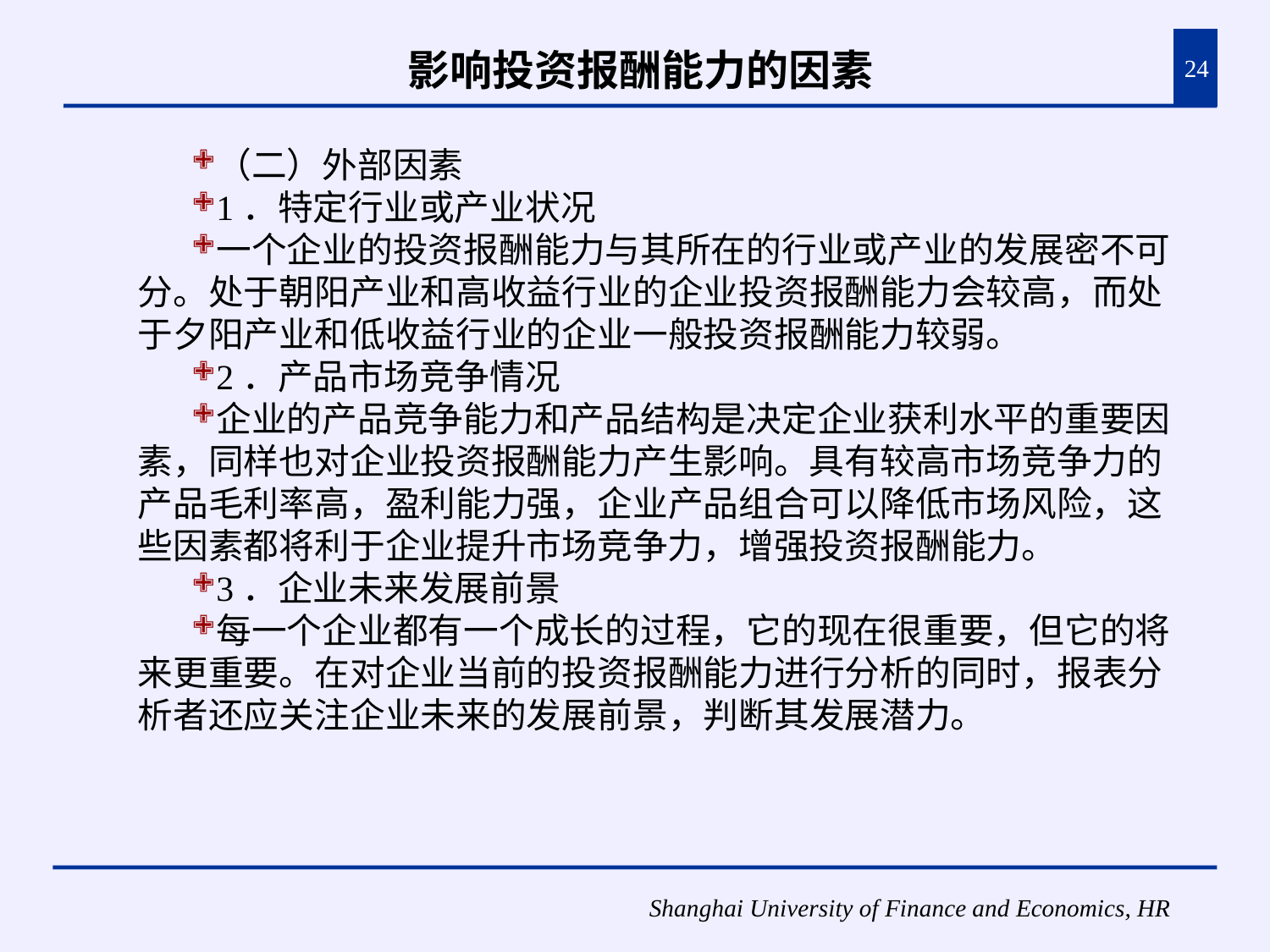

# 影响投资报酬能力的因素
24
（二）外部因素
1．特定行业或产业状况
一个企业的投资报酬能力与其所在的行业或产业的发展密不可分。处于朝阳产业和高收益行业的企业投资报酬能力会较高，而处于夕阳产业和低收益行业的企业一般投资报酬能力较弱。
2．产品市场竞争情况
企业的产品竞争能力和产品结构是决定企业获利水平的重要因素，同样也对企业投资报酬能力产生影响。具有较高市场竞争力的产品毛利率高，盈利能力强，企业产品组合可以降低市场风险，这些因素都将利于企业提升市场竞争力，增强投资报酬能力。
3．企业未来发展前景
每一个企业都有一个成长的过程，它的现在很重要，但它的将来更重要。在对企业当前的投资报酬能力进行分析的同时，报表分析者还应关注企业未来的发展前景，判断其发展潜力。